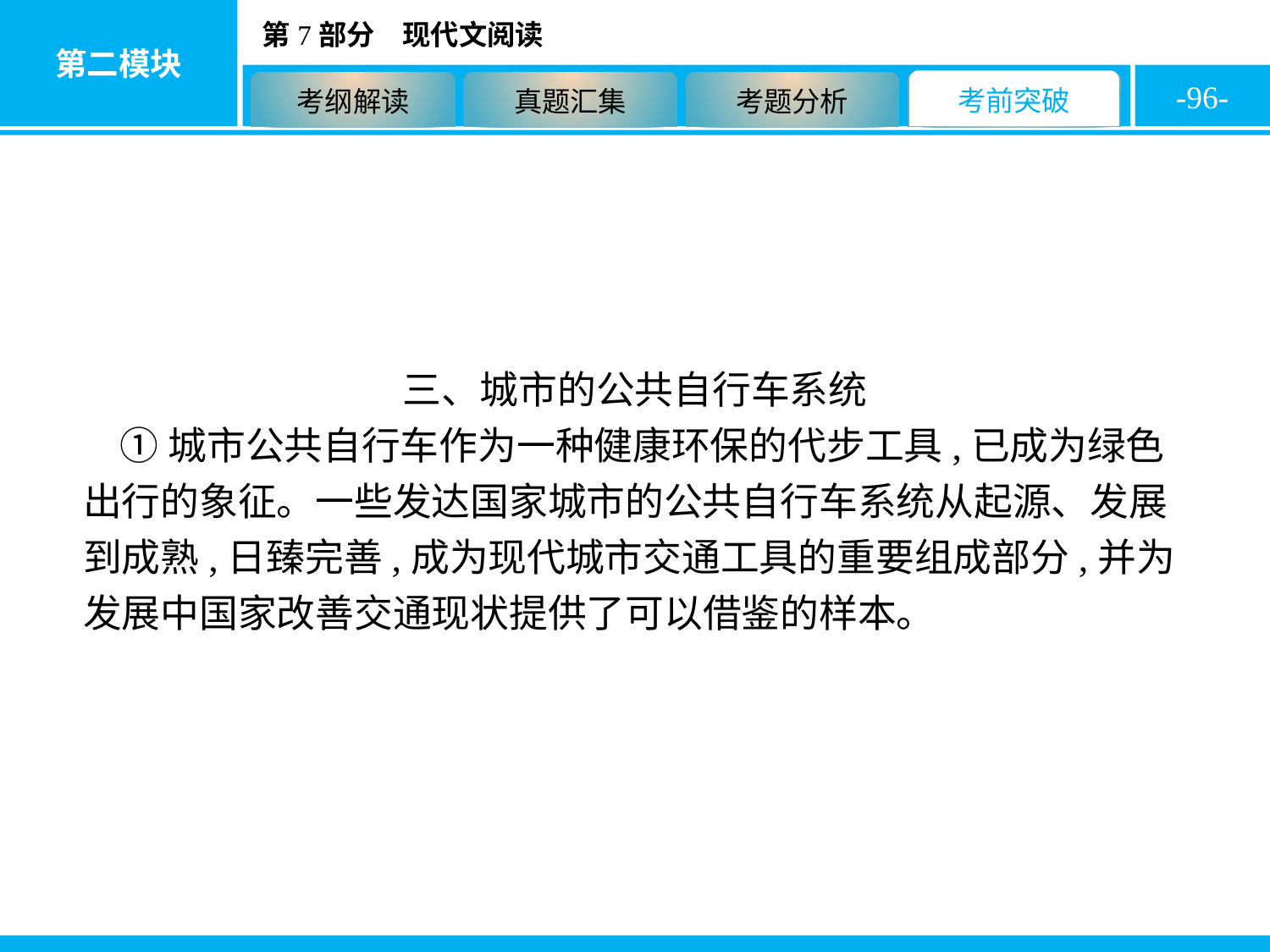

-96-
三、城市的公共自行车系统
①城市公共自行车作为一种健康环保的代步工具,已成为绿色出行的象征。一些发达国家城市的公共自行车系统从起源、发展到成熟,日臻完善,成为现代城市交通工具的重要组成部分,并为发展中国家改善交通现状提供了可以借鉴的样本。